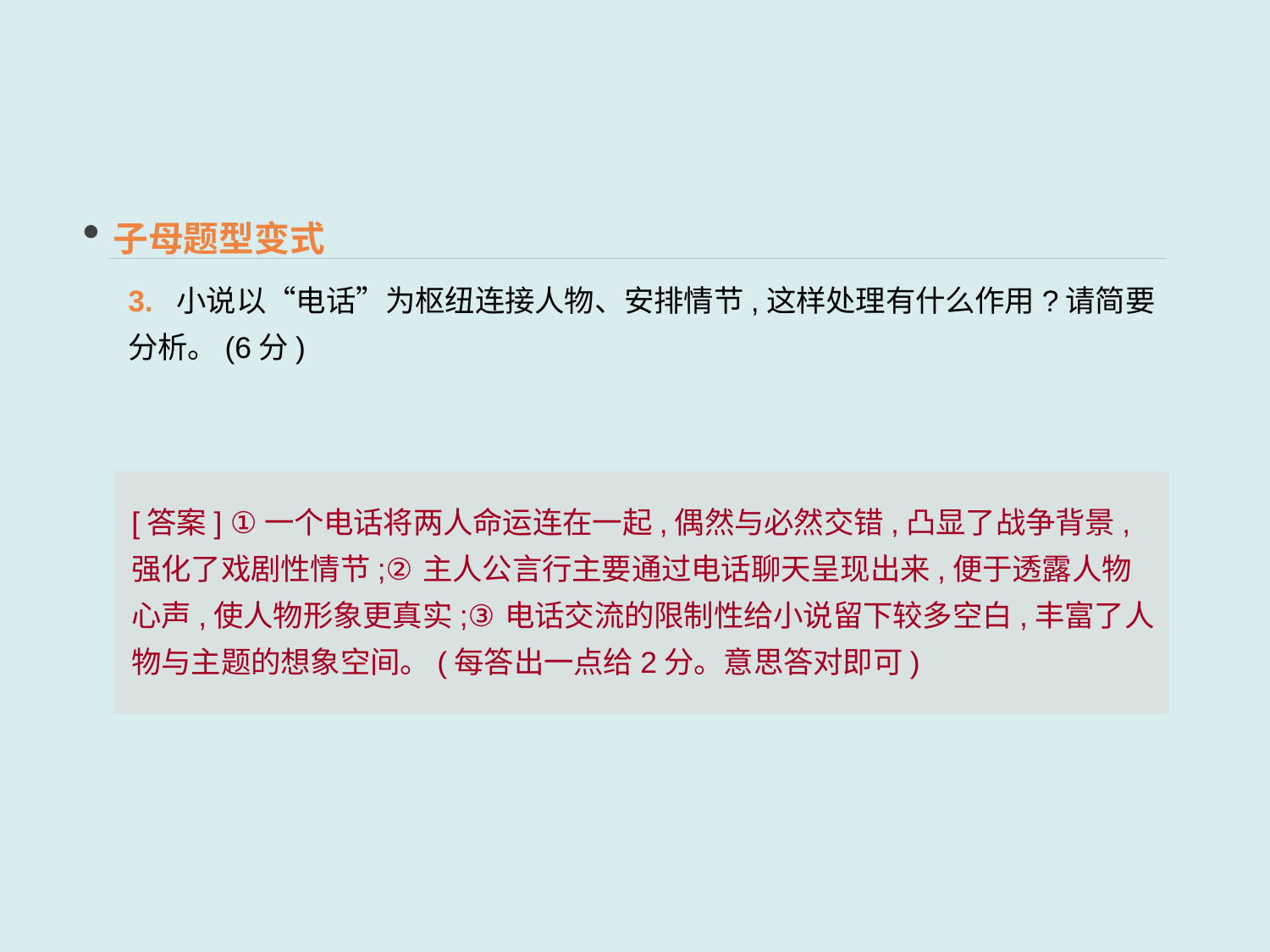

子母题型变式

3.  小说以“电话”为枢纽连接人物、安排情节,这样处理有什么作用?请简要分析。(6分)

[答案] ①一个电话将两人命运连在一起,偶然与必然交错,凸显了战争背景,强化了戏剧性情节;②主人公言行主要通过电话聊天呈现出来,便于透露人物心声,使人物形象更真实;③电话交流的限制性给小说留下较多空白,丰富了人物与主题的想象空间。(每答出一点给2分。意思答对即可)